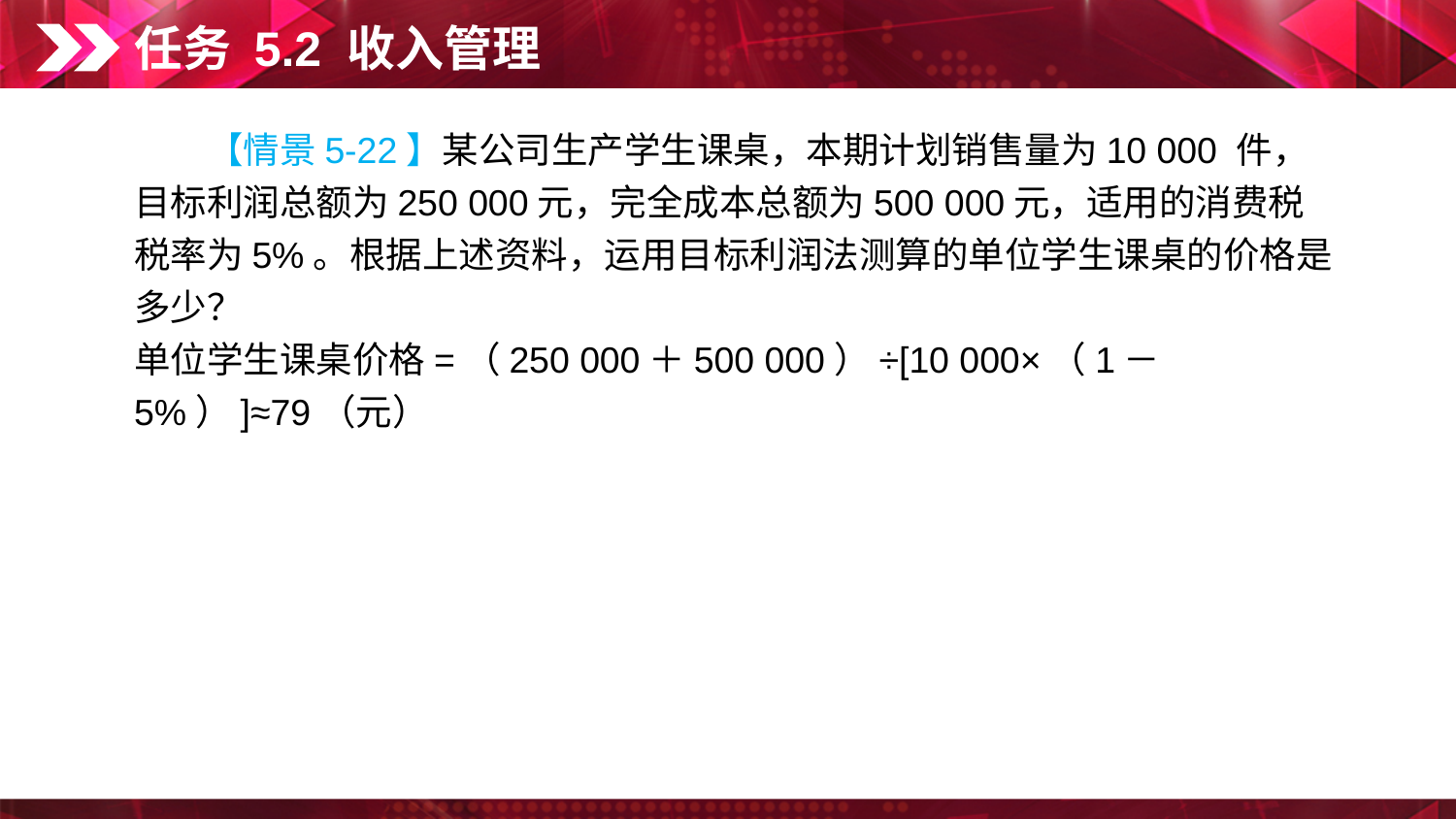

任务 5.2 收入管理

　　【情景5-22】某公司生产学生课桌，本期计划销售量为10 000 件，目标利润总额为250 000元，完全成本总额为500 000元，适用的消费税税率为5%。根据上述资料，运用目标利润法测算的单位学生课桌的价格是多少？
单位学生课桌价格=（250 000＋500 000）÷[10 000×（1－5%）]≈79（元）